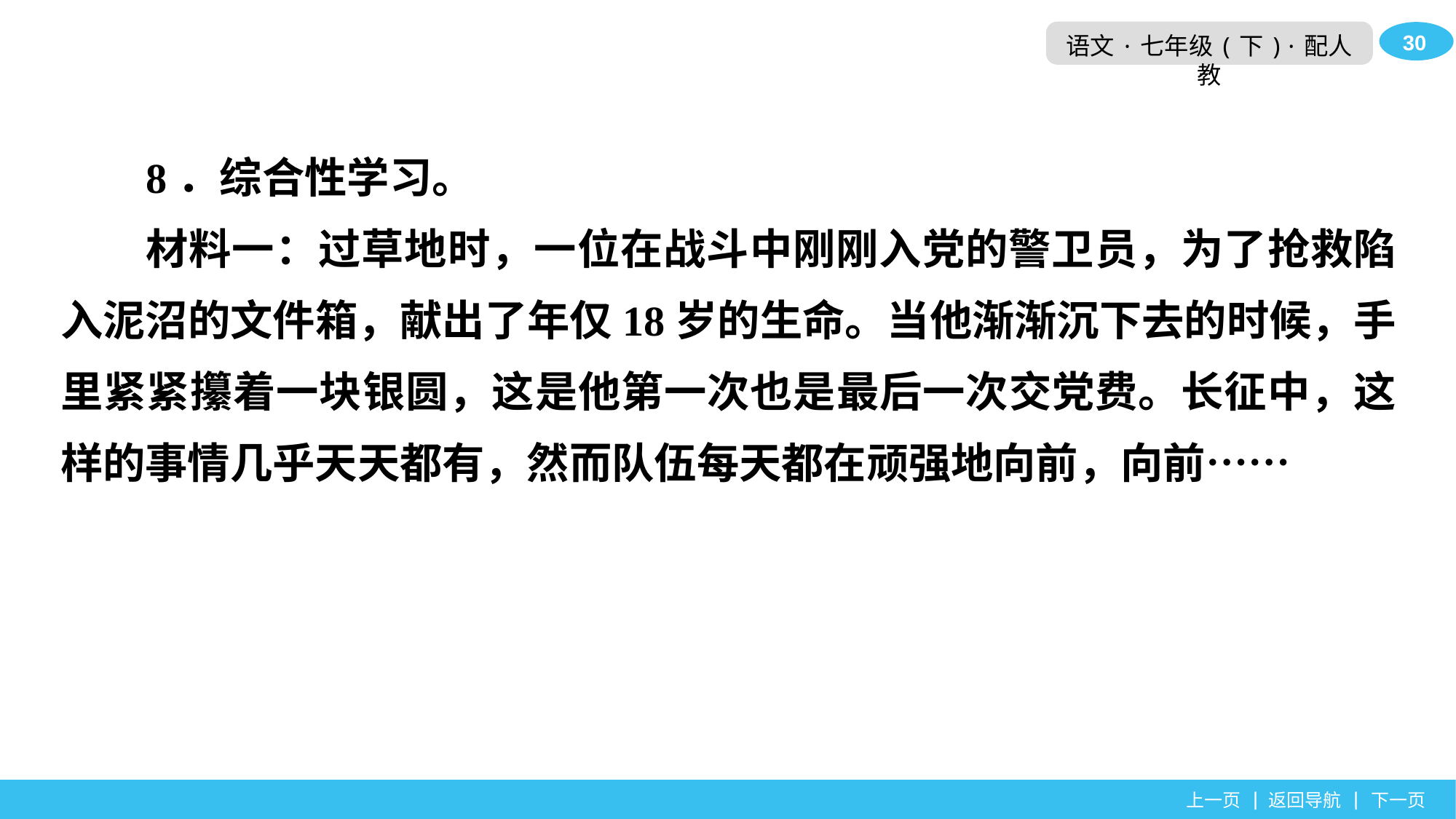

8．综合性学习。
材料一：过草地时，一位在战斗中刚刚入党的警卫员，为了抢救陷入泥沼的文件箱，献出了年仅18岁的生命。当他渐渐沉下去的时候，手里紧紧攥着一块银圆，这是他第一次也是最后一次交党费。长征中，这样的事情几乎天天都有，然而队伍每天都在顽强地向前，向前……